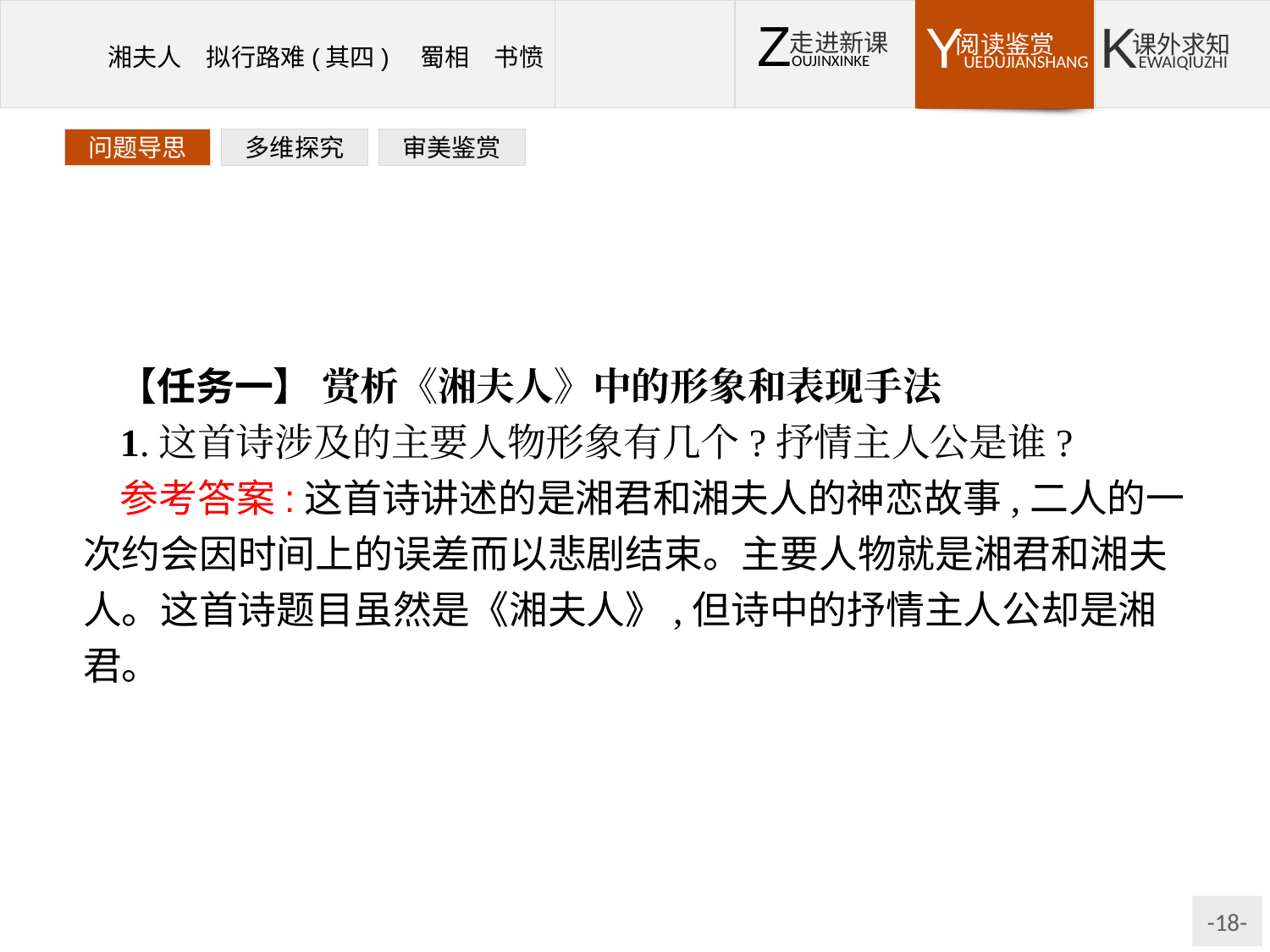

问题导思
多维探究
审美鉴赏
【任务一】 赏析《湘夫人》中的形象和表现手法
1.这首诗涉及的主要人物形象有几个?抒情主人公是谁?
参考答案:这首诗讲述的是湘君和湘夫人的神恋故事,二人的一次约会因时间上的误差而以悲剧结束。主要人物就是湘君和湘夫人。这首诗题目虽然是《湘夫人》,但诗中的抒情主人公却是湘君。